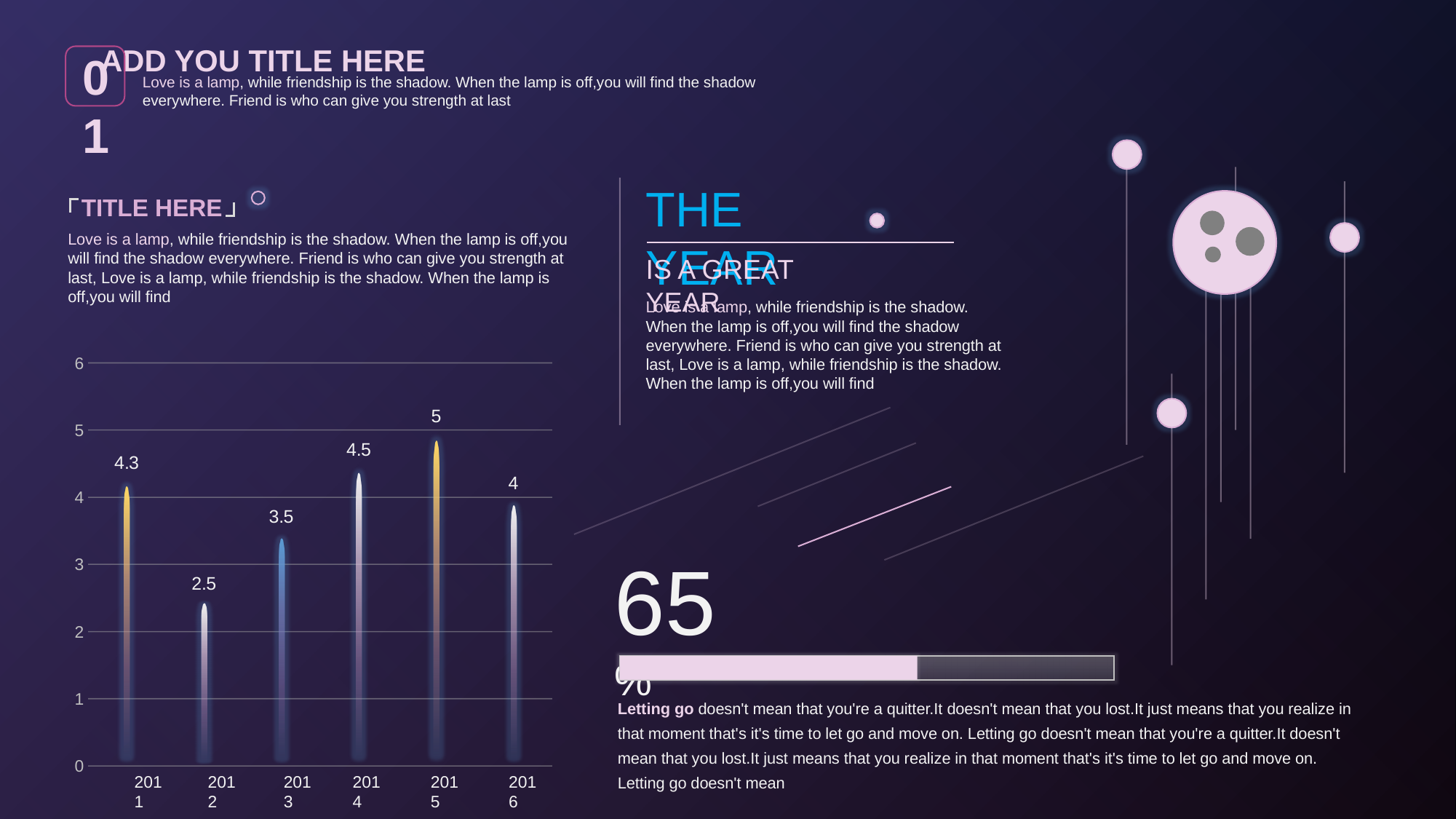

ADD YOU TITLE HERE
Love is a lamp, while friendship is the shadow. When the lamp is off,you will find the shadow everywhere. Friend is who can give you strength at last
01

THE YEAR
TITLE HERE

Love is a lamp, while friendship is the shadow. When the lamp is off,you will find the shadow everywhere. Friend is who can give you strength at last, Love is a lamp, while friendship is the shadow. When the lamp is off,you will find
IS A GREAT YEAR
Love is a lamp, while friendship is the shadow. When the lamp is off,you will find the shadow everywhere. Friend is who can give you strength at last, Love is a lamp, while friendship is the shadow. When the lamp is off,you will find

### Chart

| Category | 系列 1 |
|---|---|
| 类别 1 | 4.3 |
| 类别 2 | 2.5 |
| 类别 3 | 3.5 |
| 类别 4 | 4.5 |
2011
2012
2013
2014
2015
2016

65%

Letting go doesn't mean that you're a quitter.It doesn't mean that you lost.It just means that you realize in that moment that's it's time to let go and move on. Letting go doesn't mean that you're a quitter.It doesn't mean that you lost.It just means that you realize in that moment that's it's time to let go and move on.
Letting go doesn't mean